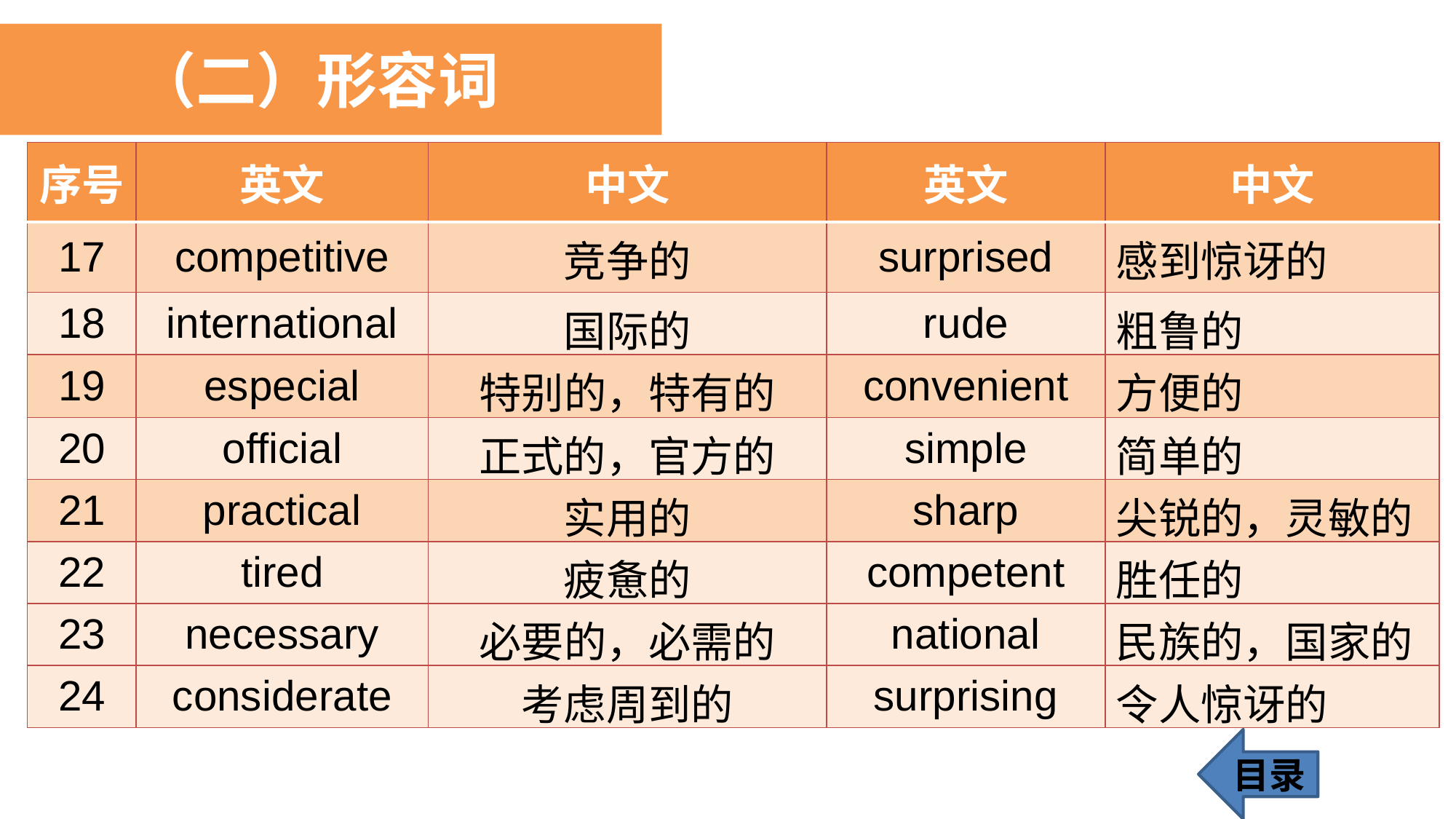

（二）形容词
| 序号 | 英文 | 中文 | 英文 | 中文 |
| --- | --- | --- | --- | --- |
| 17 | competitive | 竞争的 | surprised | 感到惊讶的 |
| 18 | international | 国际的 | rude | 粗鲁的 |
| 19 | especial | 特别的，特有的 | convenient | 方便的 |
| 20 | official | 正式的，官方的 | simple | 简单的 |
| 21 | practical | 实用的 | sharp | 尖锐的，灵敏的 |
| 22 | tired | 疲惫的 | competent | 胜任的 |
| 23 | necessary | 必要的，必需的 | national | 民族的，国家的 |
| 24 | considerate | 考虑周到的 | surprising | 令人惊讶的 |
目录
102